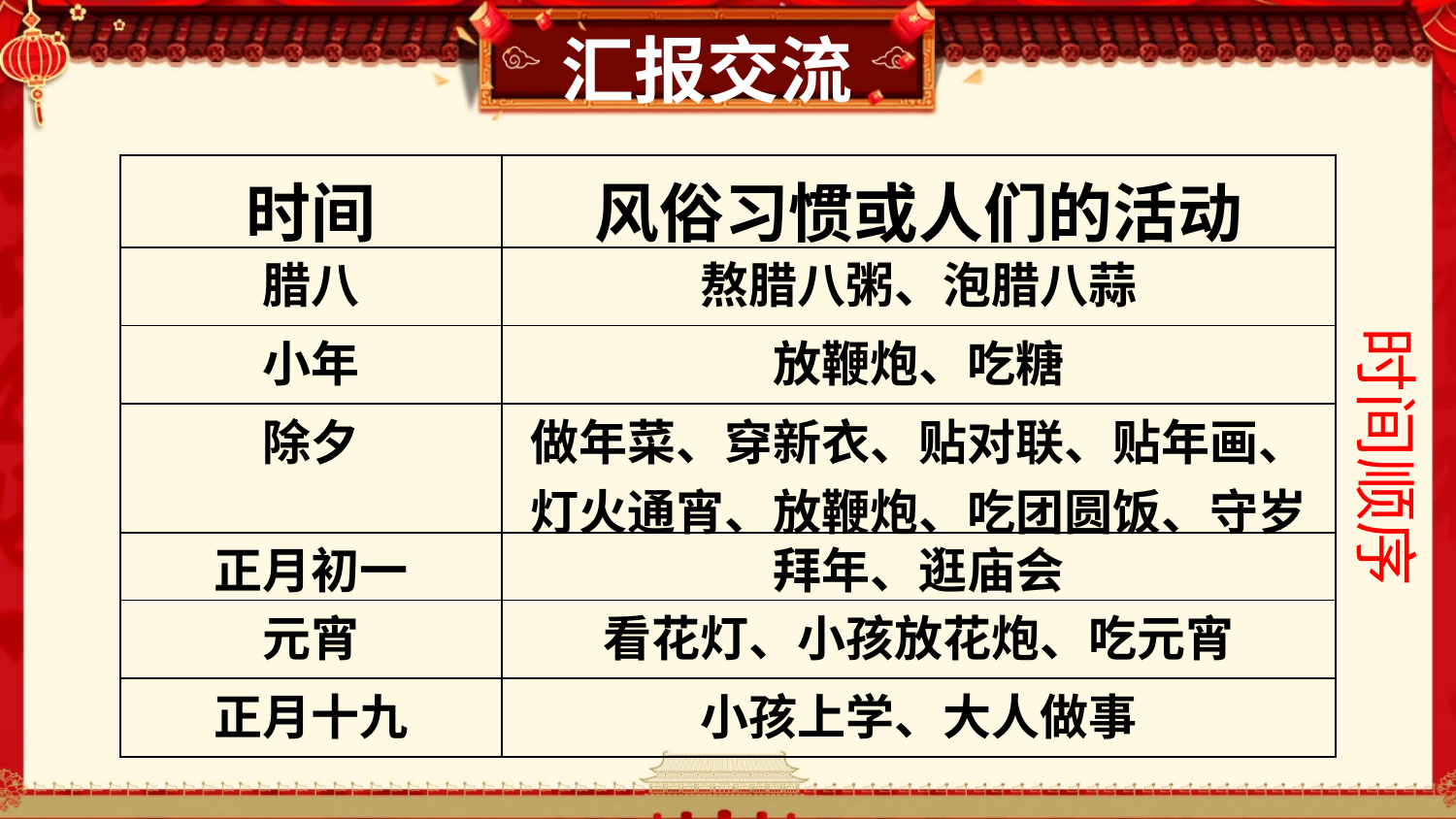

汇报交流
| 时间 | 风俗习惯或人们的活动 |
| --- | --- |
| 腊八 | 熬腊八粥、泡腊八蒜 |
| 小年 | 放鞭炮、吃糖 |
| 除夕 | 做年菜、穿新衣、贴对联、贴年画、灯火通宵、放鞭炮、吃团圆饭、守岁 |
| 正月初一 | 拜年、逛庙会 |
| 元宵 | 看花灯、小孩放花炮、吃元宵 |
| 正月十九 | 小孩上学、大人做事 |
时间顺序